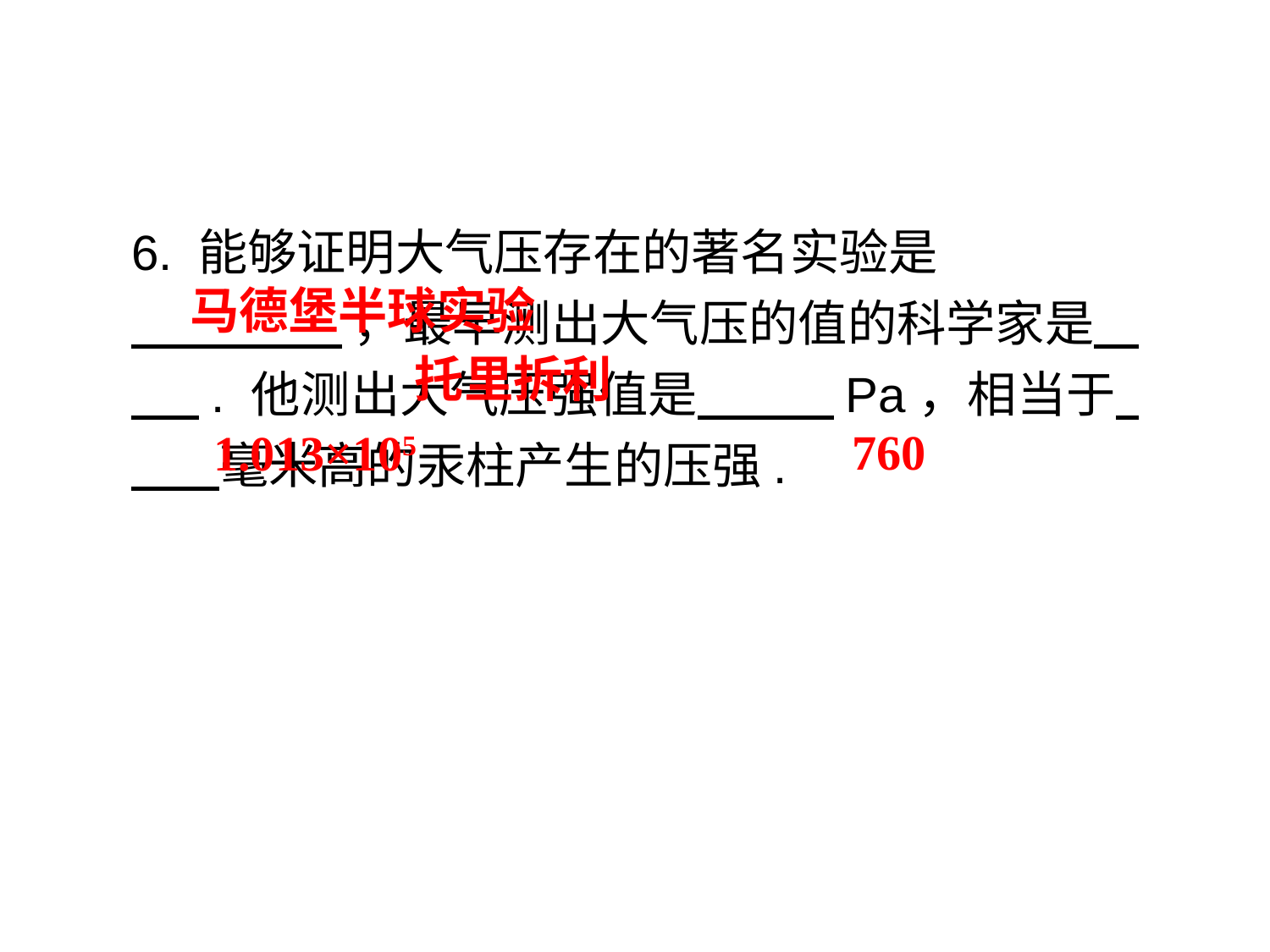

6. 能够证明大气压存在的著名实验是
                   ，最早测出大气压的值的科学家是           . 他测出大气压强值是            Pa，相当于           毫米高的汞柱产生的压强.
马德堡半球实验
托里拆利
760
1.013×105